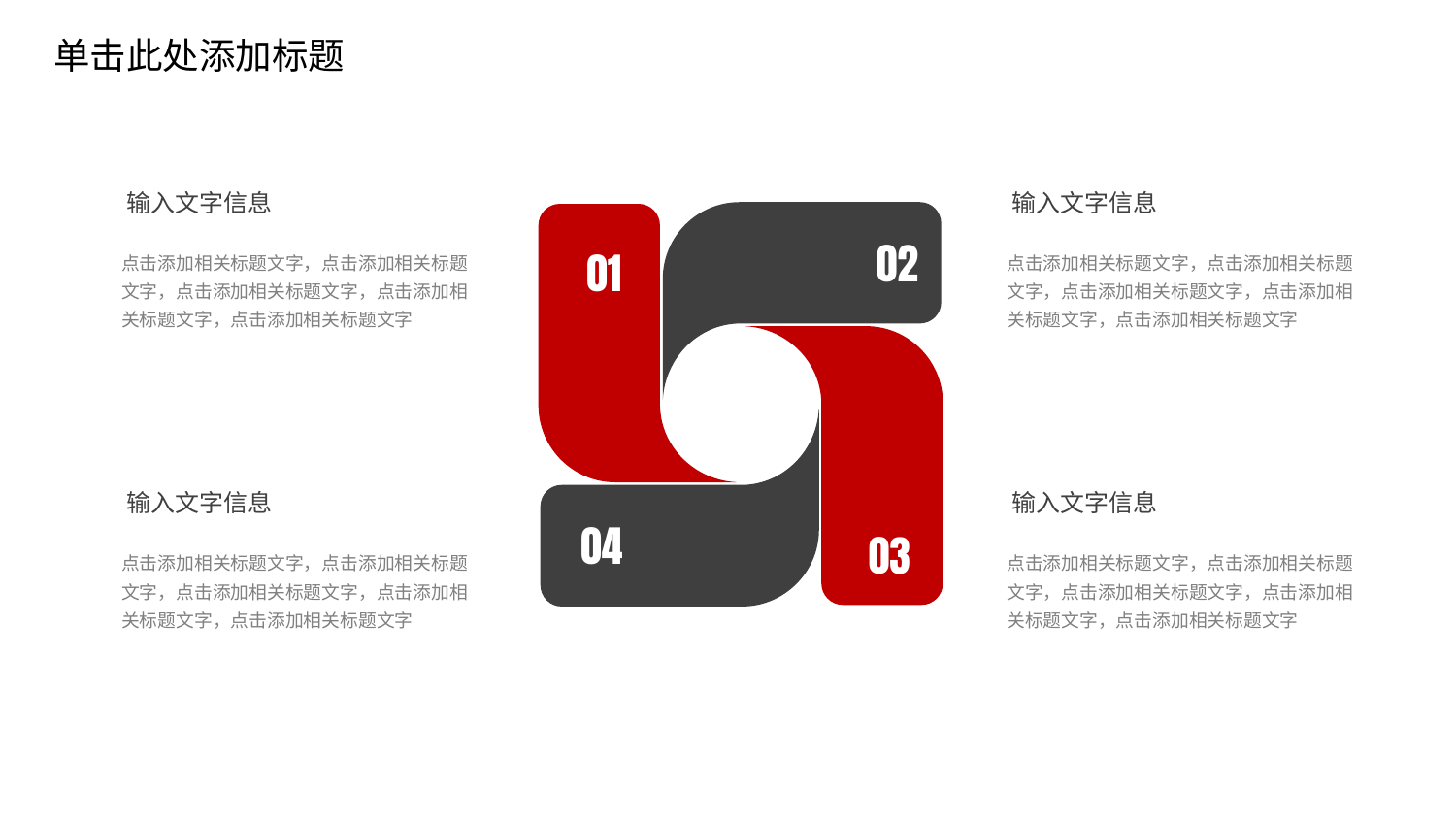

输入文字信息
输入文字信息

02
点击添加相关标题文字，点击添加相关标题文字，点击添加相关标题文字，点击添加相关标题文字，点击添加相关标题文字
点击添加相关标题文字，点击添加相关标题文字，点击添加相关标题文字，点击添加相关标题文字，点击添加相关标题文字
01
输入文字信息
输入文字信息
04
03
点击添加相关标题文字，点击添加相关标题文字，点击添加相关标题文字，点击添加相关标题文字，点击添加相关标题文字
点击添加相关标题文字，点击添加相关标题文字，点击添加相关标题文字，点击添加相关标题文字，点击添加相关标题文字